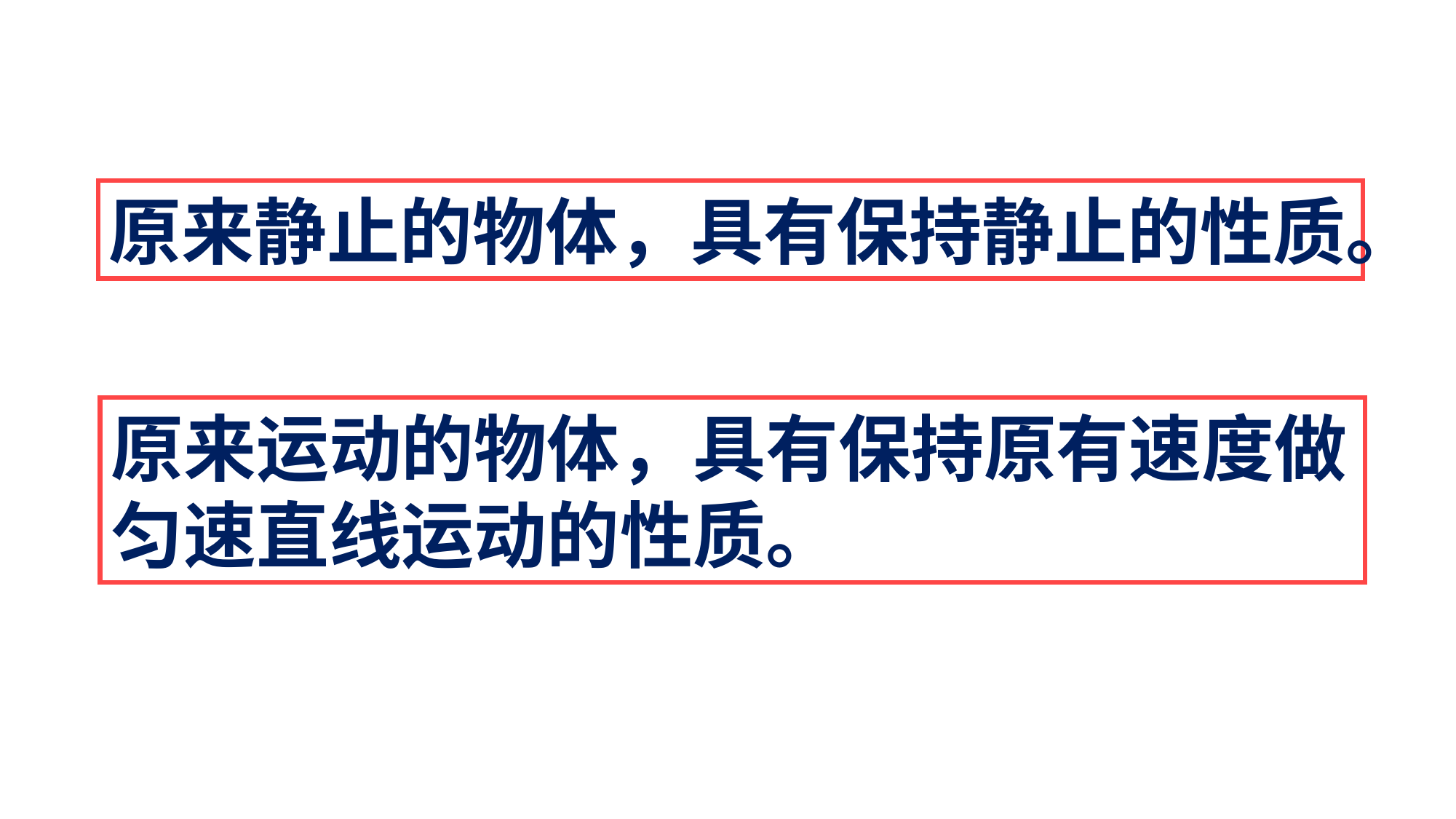

原来静止的物体，具有保持静止的性质。
原来运动的物体，具有保持原有速度做匀速直线运动的性质。